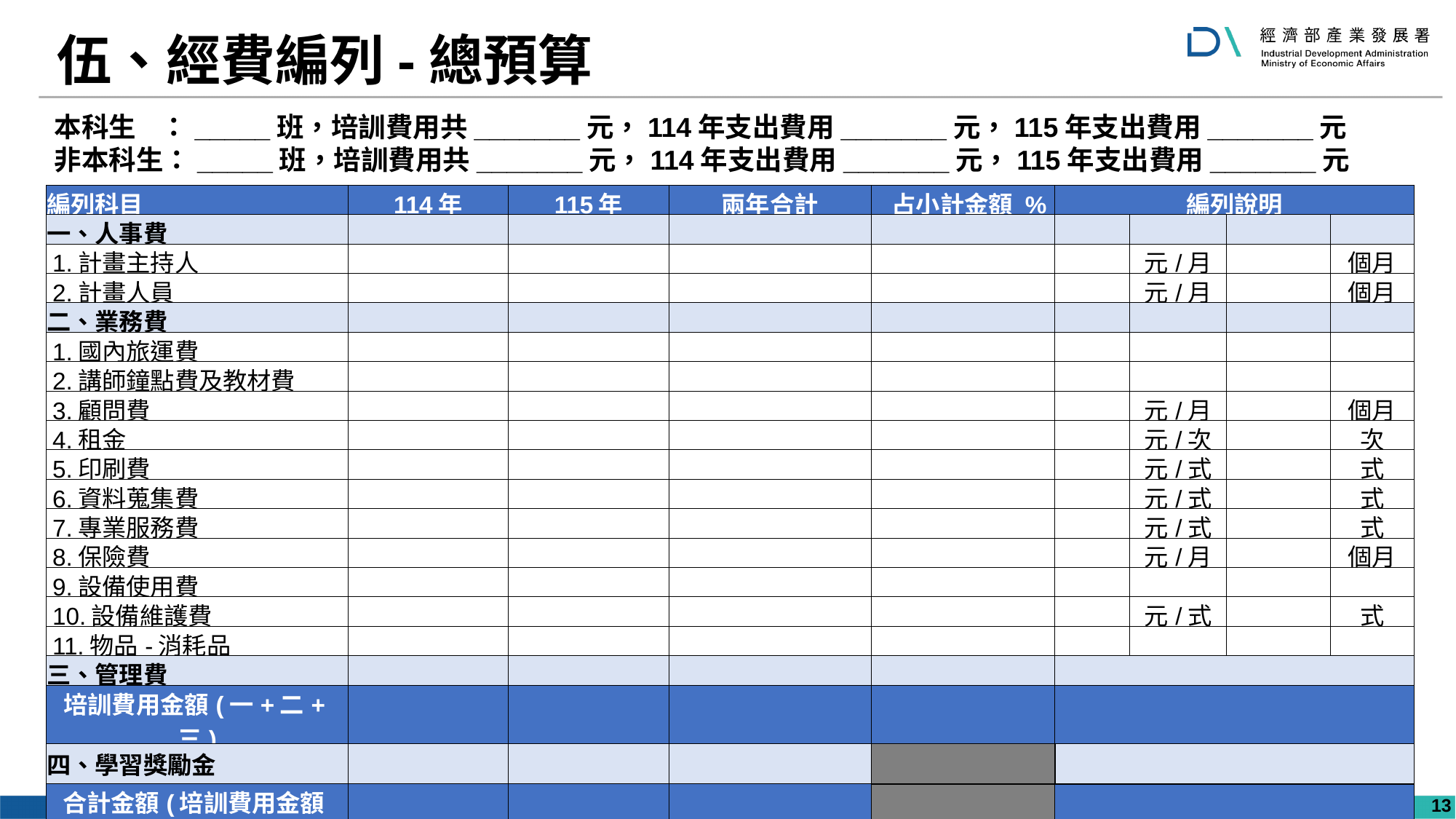

# 伍、經費編列-總預算
本科生    ：_____班，培訓費用共_______元，114年支出費用_______元，115年支出費用_______元
非本科生：_____班，培訓費用共_______元，114年支出費用_______元，115年支出費用_______元
| 編列科目 | 114年 | 115年 | 兩年合計 | 占小計金額 % | 編列說明 |  |  |  |
| --- | --- | --- | --- | --- | --- | --- | --- | --- |
| 一、人事費 |  |  |  |  |  |  |  |  |
| 1.計畫主持人 |  |  |  |  |  | 元/月 |  | 個月 |
| 2.計畫人員 |  |  |  |  |  | 元/月 |  | 個月 |
| 二、業務費 |  |  |  |  |  |  |  |  |
| 1.國內旅運費 |  |  |  |  |  |  |  |  |
| 2.講師鐘點費及教材費 |  |  |  |  |  |  |  |  |
| 3.顧問費 |  |  |  |  |  | 元/月 |  | 個月 |
| 4.租金 |  |  |  |  |  | 元/次 |  | 次 |
| 5.印刷費 |  |  |  |  |  | 元/式 |  | 式 |
| 6.資料蒐集費 |  |  |  |  |  | 元/式 |  | 式 |
| 7.專業服務費 |  |  |  |  |  | 元/式 |  | 式 |
| 8.保險費 |  |  |  |  |  | 元/月 |  | 個月 |
| 9.設備使用費 |  |  |  |  |  |  |  |  |
| 10.設備維護費 |  |  |  |  |  | 元/式 |  | 式 |
| 11.物品-消耗品 |  |  |  |  |  |  |  |  |
| 三、管理費 |  |  |  |  |  |  |  |  |
| 培訓費用金額(一+二+三) |  |  |  |  |  |  |  |  |
| 四、學習獎勵金 |  |  |  |  |  | (直接薪資＋管理費+其他直接費用+公費 )×5% |  |  |
| 合計金額(培訓費用金額+四) |  |  |  |  |  |  |  |  |
13